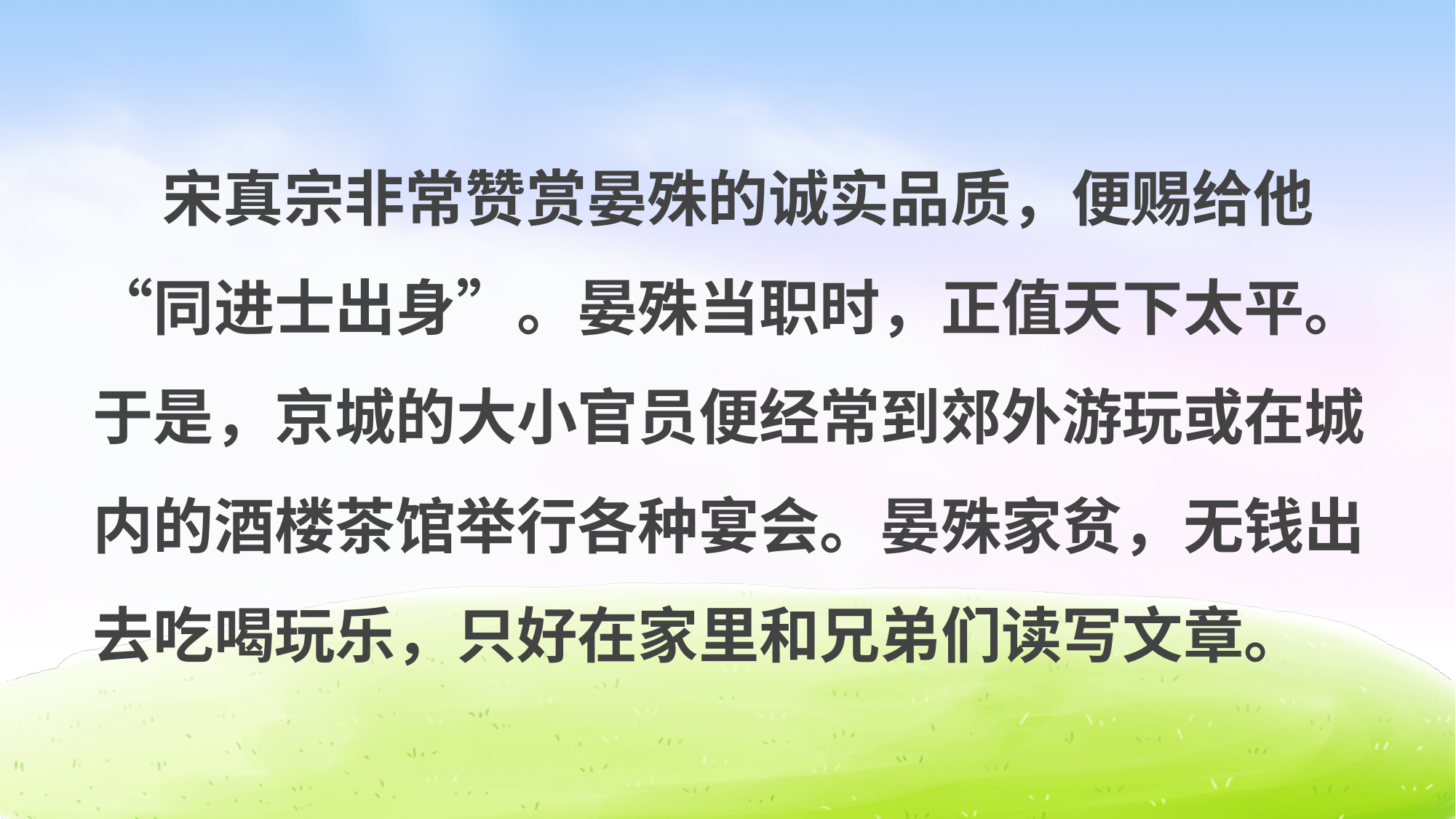

宋真宗非常赞赏晏殊的诚实品质，便赐给他“同进士出身”。晏殊当职时，正值天下太平。于是，京城的大小官员便经常到郊外游玩或在城内的酒楼茶馆举行各种宴会。晏殊家贫，无钱出去吃喝玩乐，只好在家里和兄弟们读写文章。